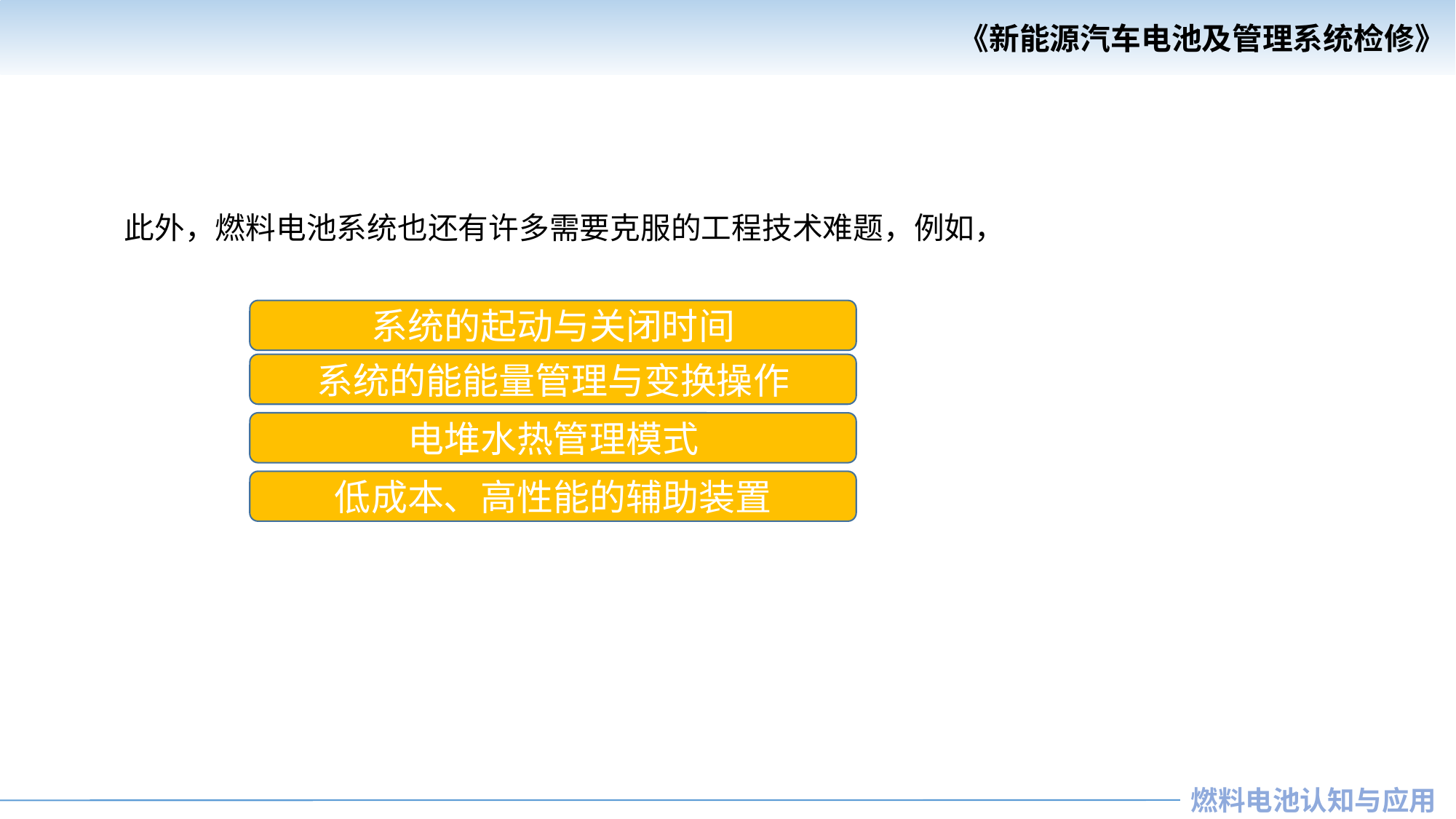

此外，燃料电池系统也还有许多需要克服的工程技术难题，例如，

系统的起动与关闭时间
系统的能能量管理与变换操作
电堆水热管理模式
低成本、高性能的辅助装置